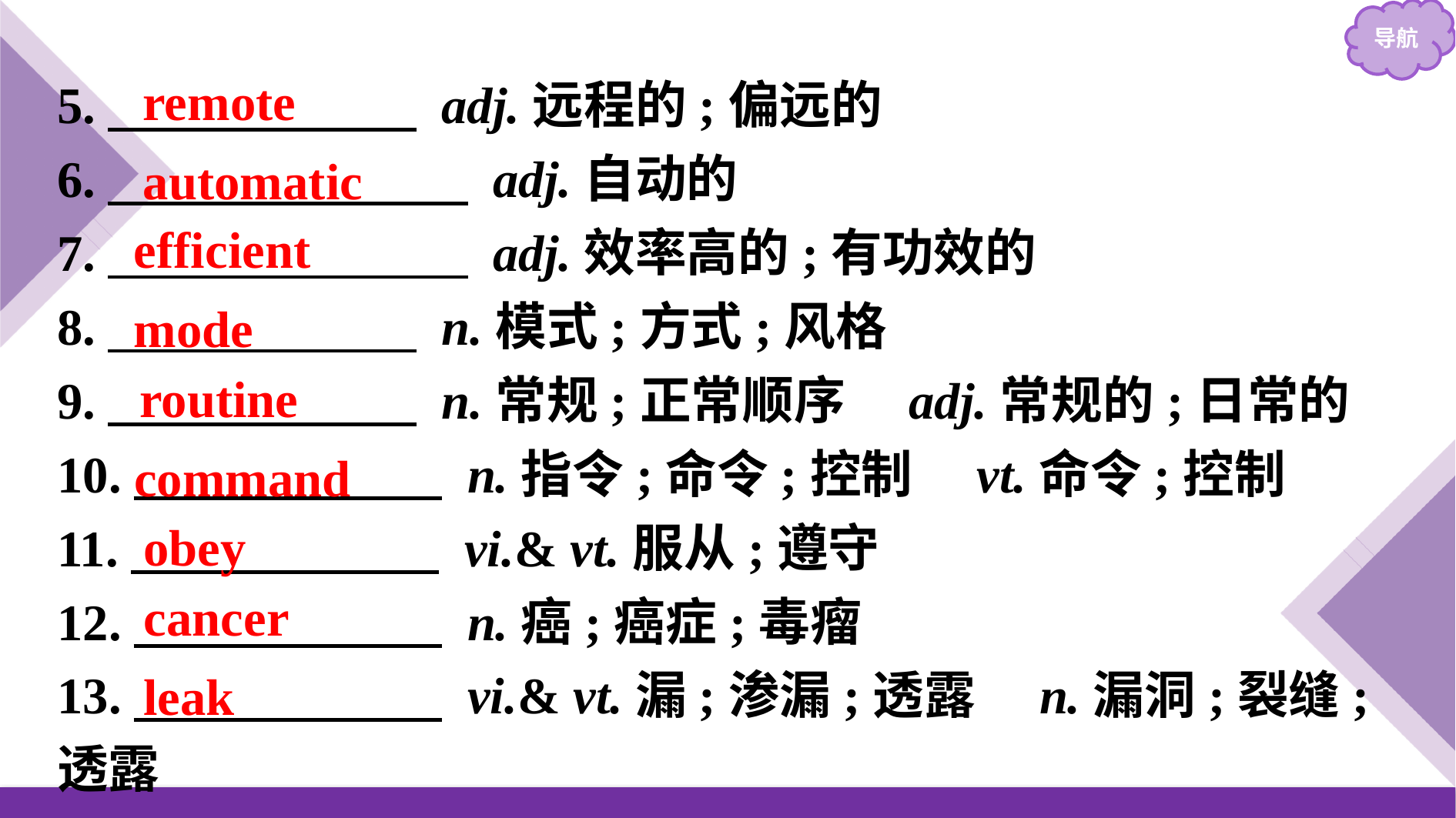

remote
5.　　　　　　 adj.远程的;偏远的
6.　　　　　　　 adj.自动的
7.　　　　　　　 adj.效率高的;有功效的
8.　　　　　　 n.模式;方式;风格
9.　　　　　　 n.常规;正常顺序　adj.常规的;日常的
10.　　　　　　 n.指令;命令;控制　vt.命令;控制
11.　　　　　　 vi.& vt.服从;遵守
12.　　　　　　 n.癌;癌症;毒瘤
13.　　　　　　 vi.& vt.漏;渗漏;透露　n.漏洞;裂缝;透露
automatic
efficient
mode
routine
command
obey
cancer
leak